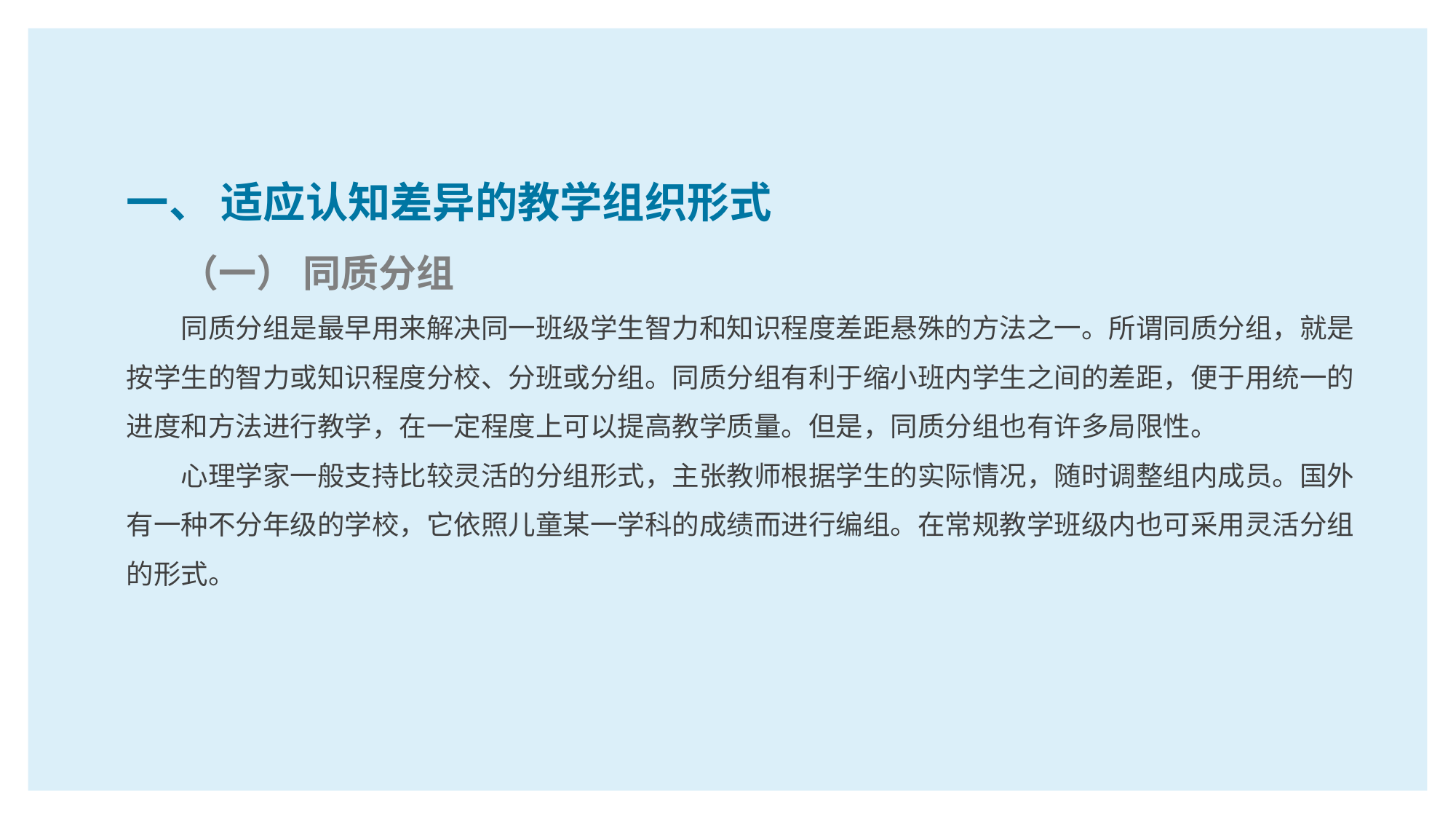

一、 适应认知差异的教学组织形式
（一） 同质分组
同质分组是最早用来解决同一班级学生智力和知识程度差距悬殊的方法之一。所谓同质分组，就是按学生的智力或知识程度分校、分班或分组。同质分组有利于缩小班内学生之间的差距，便于用统一的进度和方法进行教学，在一定程度上可以提高教学质量。但是，同质分组也有许多局限性。
心理学家一般支持比较灵活的分组形式，主张教师根据学生的实际情况，随时调整组内成员。国外有一种不分年级的学校，它依照儿童某一学科的成绩而进行编组。在常规教学班级内也可采用灵活分组的形式。